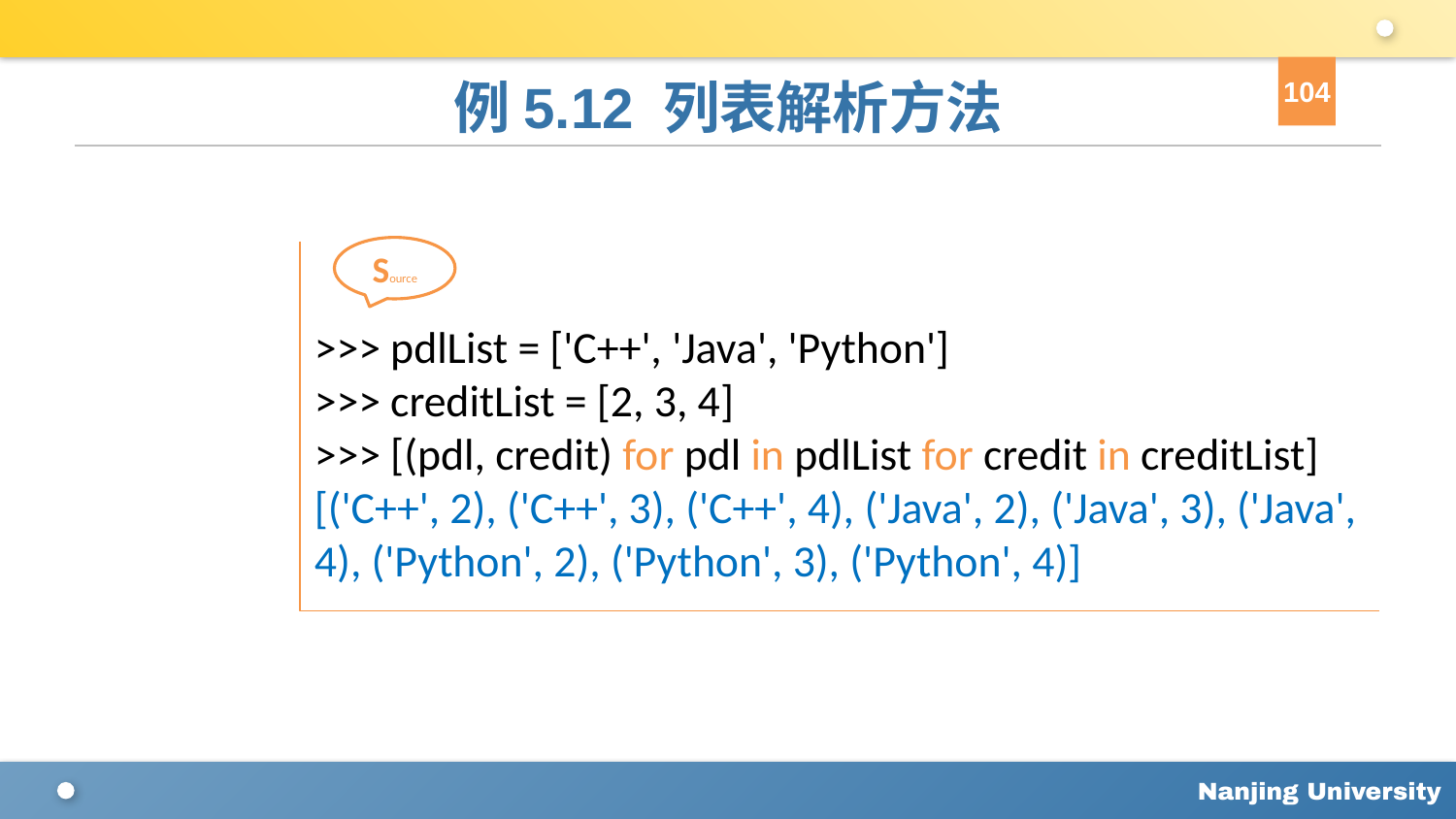

104
# 例5.12 列表解析方法
Source

>>> pdlList = ['C++', 'Java', 'Python']
>>> creditList = [2, 3, 4]
>>> [(pdl, credit) for pdl in pdlList for credit in creditList]
[('C++', 2), ('C++', 3), ('C++', 4), ('Java', 2), ('Java', 3), ('Java', 4), ('Python', 2), ('Python', 3), ('Python', 4)]